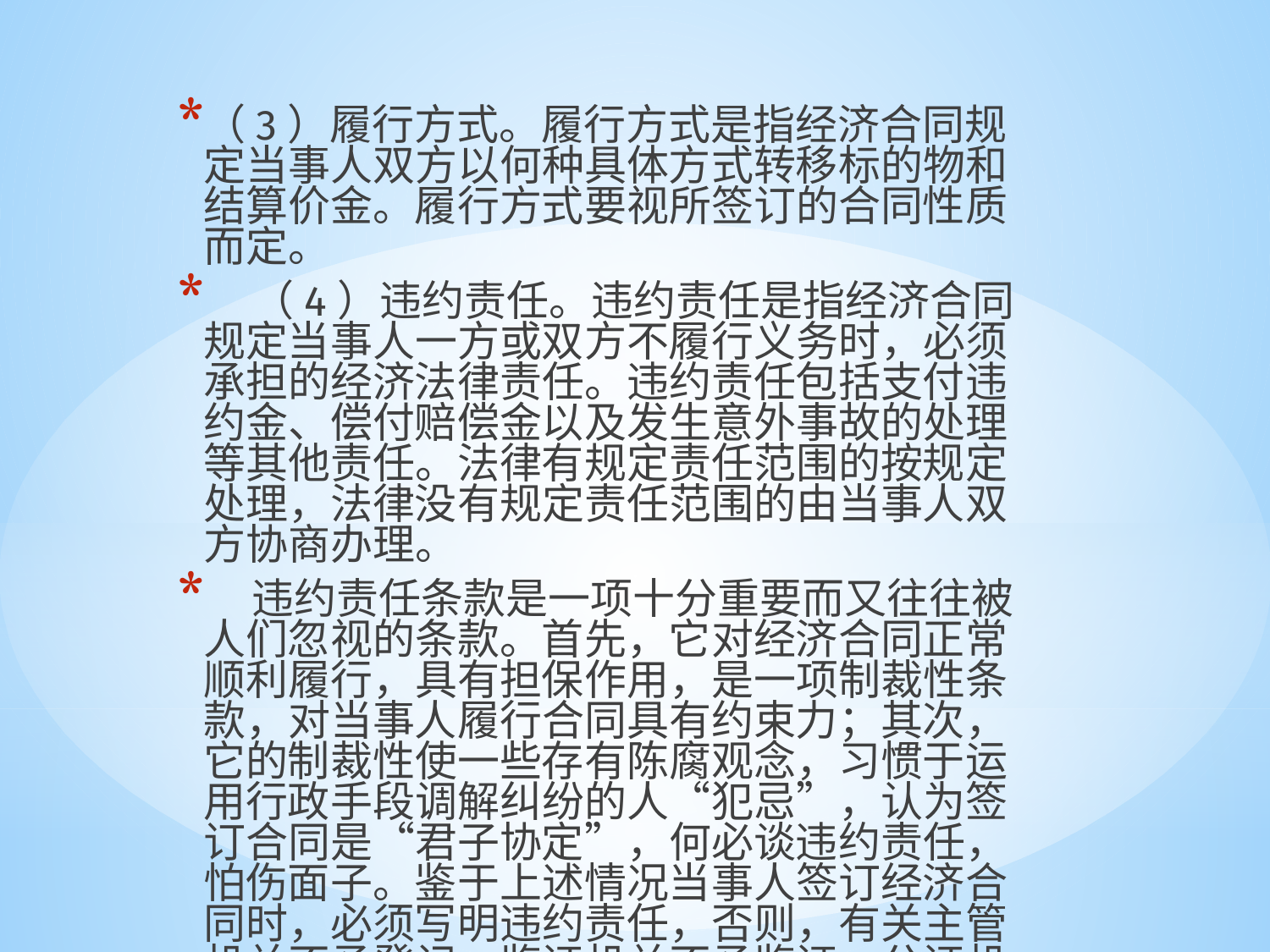

（3）履行方式。履行方式是指经济合同规定当事人双方以何种具体方式转移标的物和结算价金。履行方式要视所签订的合同性质而定。
    （4）违约责任。违约责任是指经济合同规定当事人一方或双方不履行义务时，必须承担的经济法律责任。违约责任包括支付违约金、偿付赔偿金以及发生意外事故的处理等其他责任。法律有规定责任范围的按规定处理，法律没有规定责任范围的由当事人双方协商办理。
    违约责任条款是一项十分重要而又往往被人们忽视的条款。首先，它对经济合同正常顺利履行，具有担保作用，是一项制裁性条款，对当事人履行合同具有约束力；其次，它的制裁性使一些存有陈腐观念，习惯于运用行政手段调解纠纷的人“犯忌”，认为签订合同是“君子协定”，何必谈违约责任，怕伤面子。鉴于上述情况当事人签订经济合同时，必须写明违约责任，否则，有关主管机关不予登记，鉴证机关不予鉴证，公证机关不予公证。

#